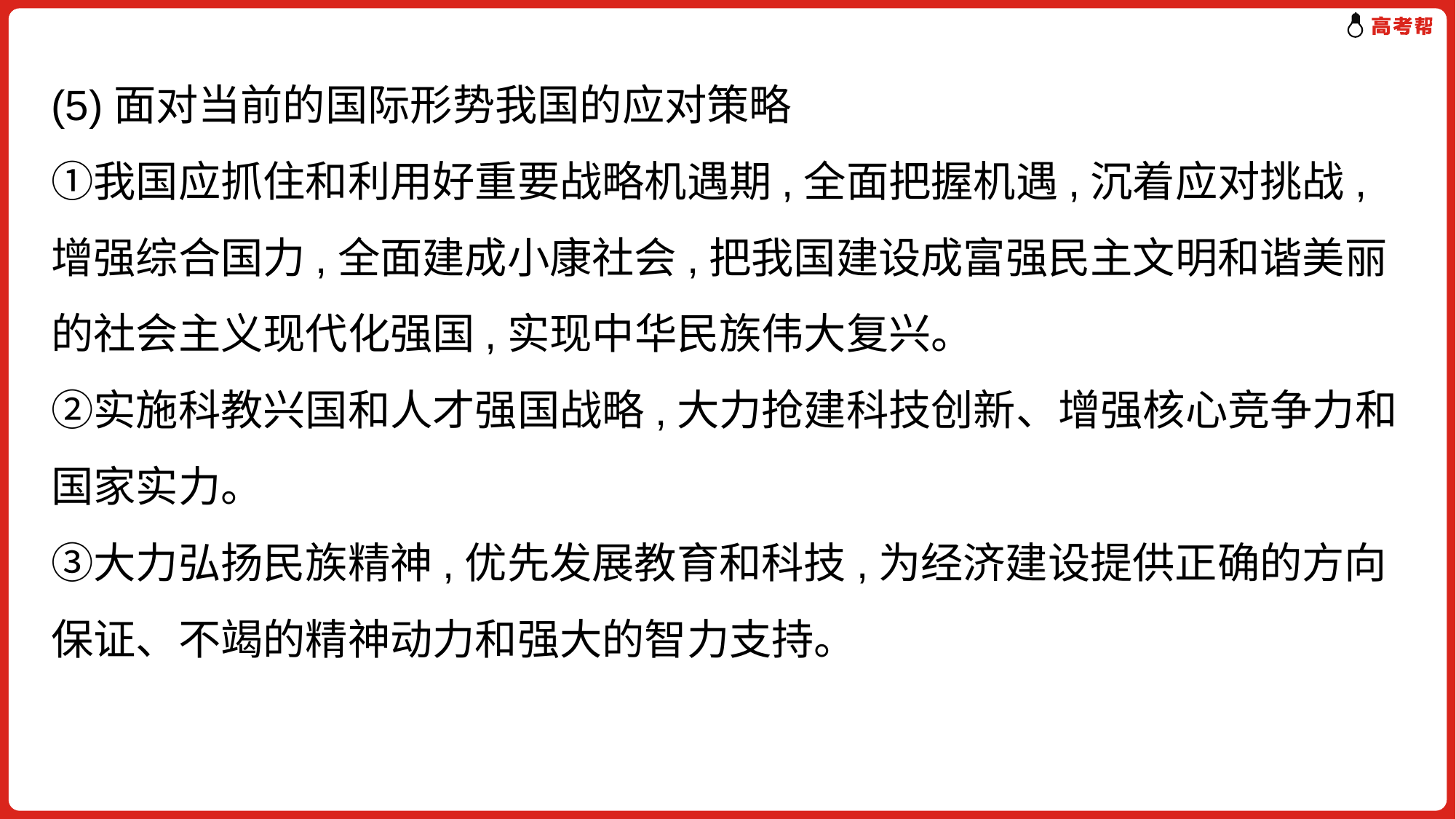

# (5)面对当前的国际形势我国的应对策略 ①我国应抓住和利用好重要战略机遇期,全面把握机遇,沉着应对挑战,增强综合国力,全面建成小康社会,把我国建设成富强民主文明和谐美丽的社会主义现代化强国,实现中华民族伟大复兴。 ②实施科教兴国和人才强国战略,大力抢建科技创新、增强核心竞争力和国家实力。 ③大力弘扬民族精神,优先发展教育和科技,为经济建设提供正确的方向保证、不竭的精神动力和强大的智力支持。